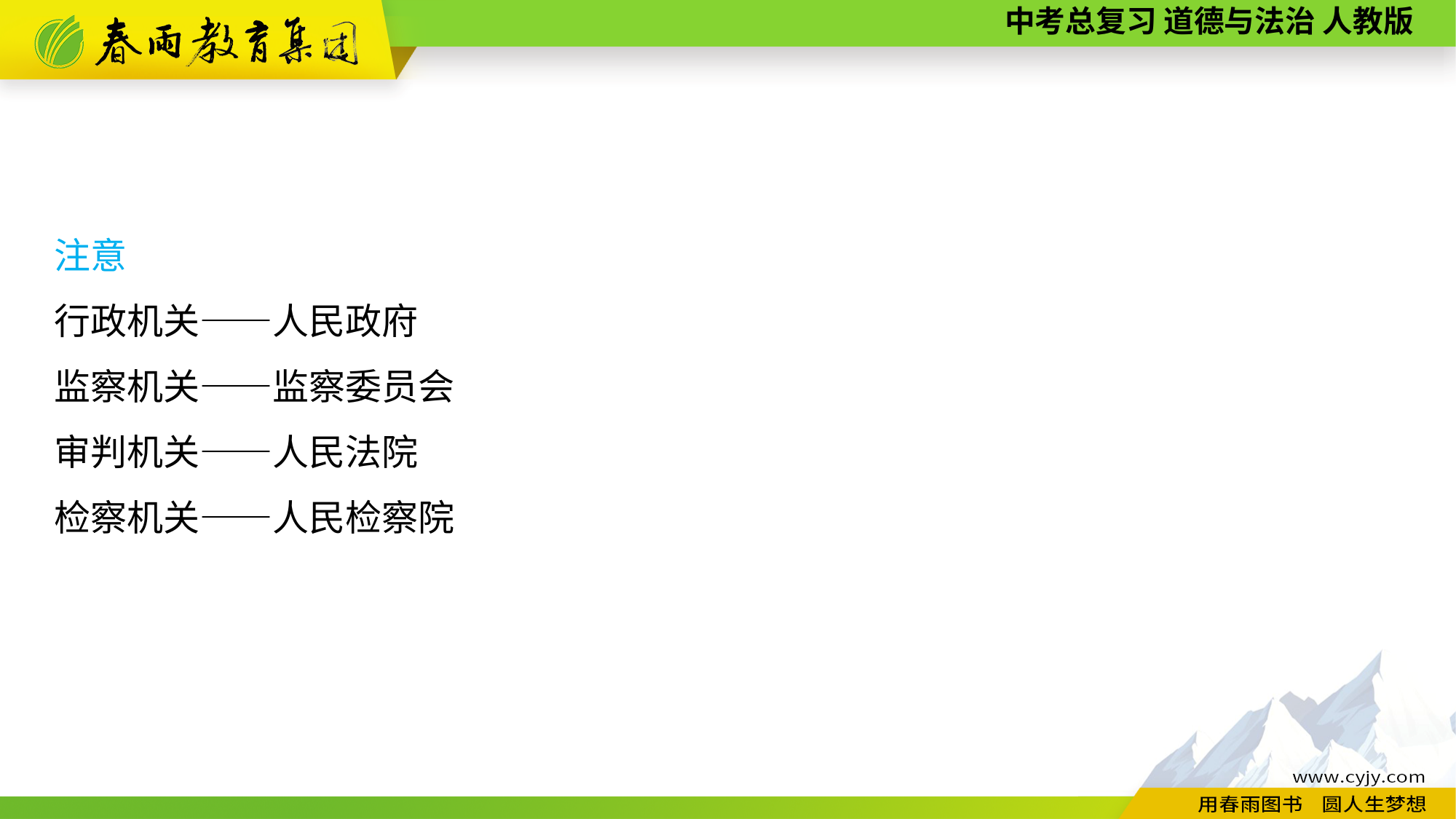

注意
行政机关——人民政府
监察机关——监察委员会
审判机关——人民法院
检察机关——人民检察院